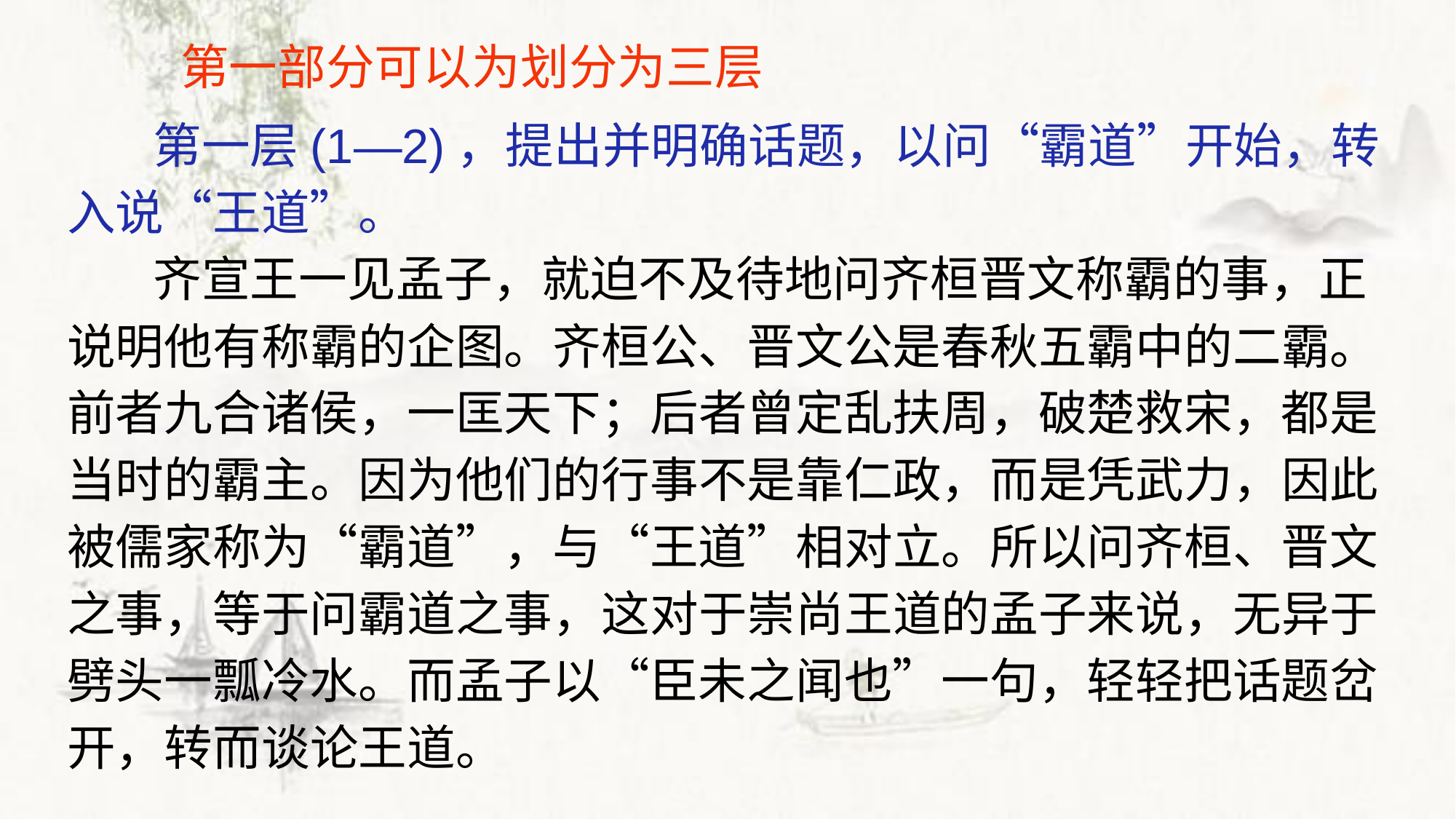

第一部分可以为划分为三层
第一层(1—2)，提出并明确话题，以问“霸道”开始，转入说“王道”。
齐宣王一见孟子，就迫不及待地问齐桓晋文称霸的事，正说明他有称霸的企图。齐桓公、晋文公是春秋五霸中的二霸。前者九合诸侯，一匡天下；后者曾定乱扶周，破楚救宋，都是当时的霸主。因为他们的行事不是靠仁政，而是凭武力，因此被儒家称为“霸道”，与“王道”相对立。所以问齐桓、晋文之事，等于问霸道之事，这对于崇尚王道的孟子来说，无异于劈头一瓢冷水。而孟子以“臣未之闻也”一句，轻轻把话题岔开，转而谈论王道。